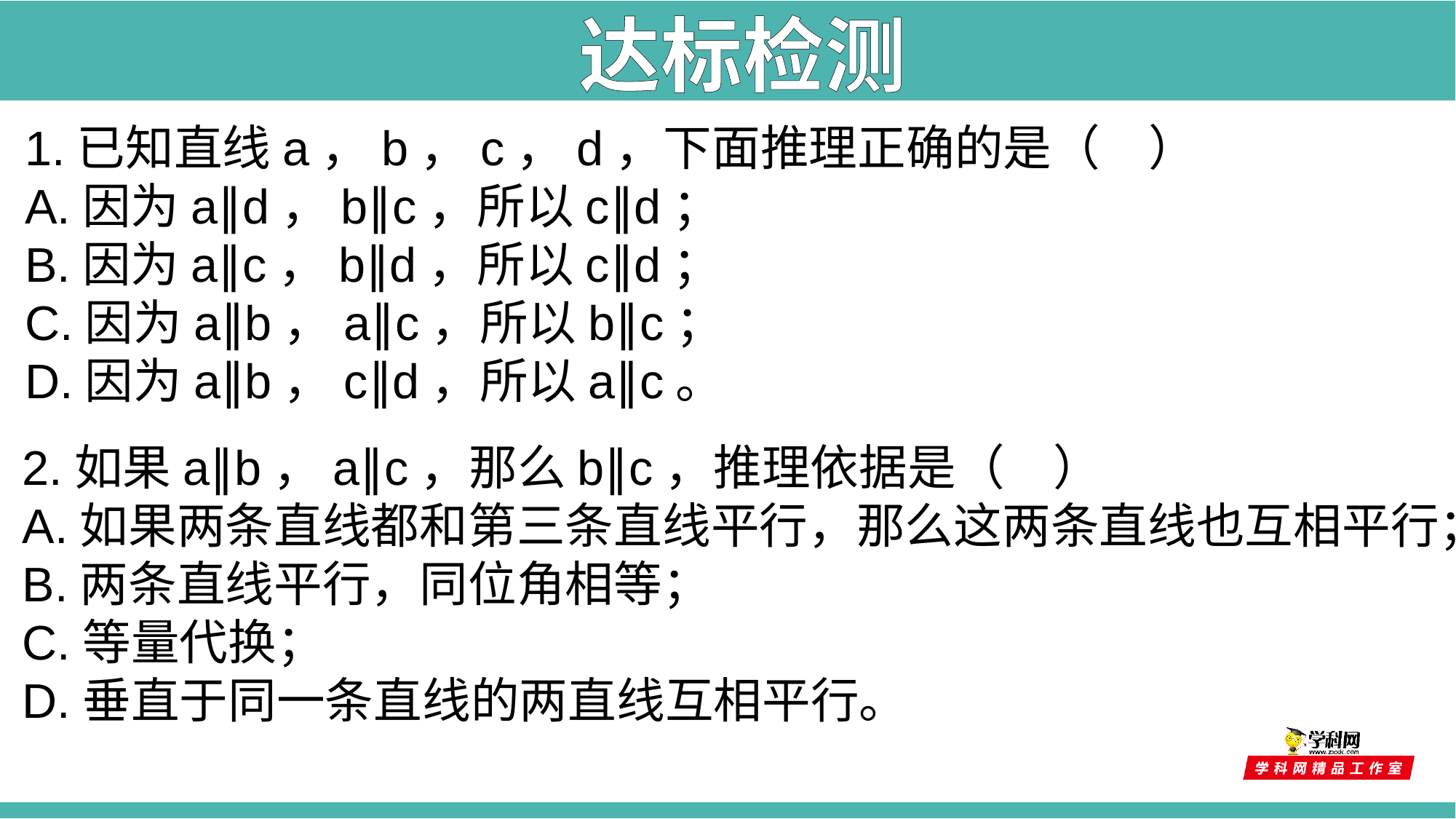

达标检测
1.已知直线a，b，c，d，下面推理正确的是（　）
A.因为a∥d，b∥c，所以c∥d；
B.因为a∥c，b∥d，所以c∥d；
C.因为a∥b，a∥c，所以b∥c；
D.因为a∥b，c∥d，所以a∥c。
2.如果a∥b，a∥c，那么b∥c，推理依据是（　）
A.如果两条直线都和第三条直线平行，那么这两条直线也互相平行；
B.两条直线平行，同位角相等；
C.等量代换；
D.垂直于同一条直线的两直线互相平行。